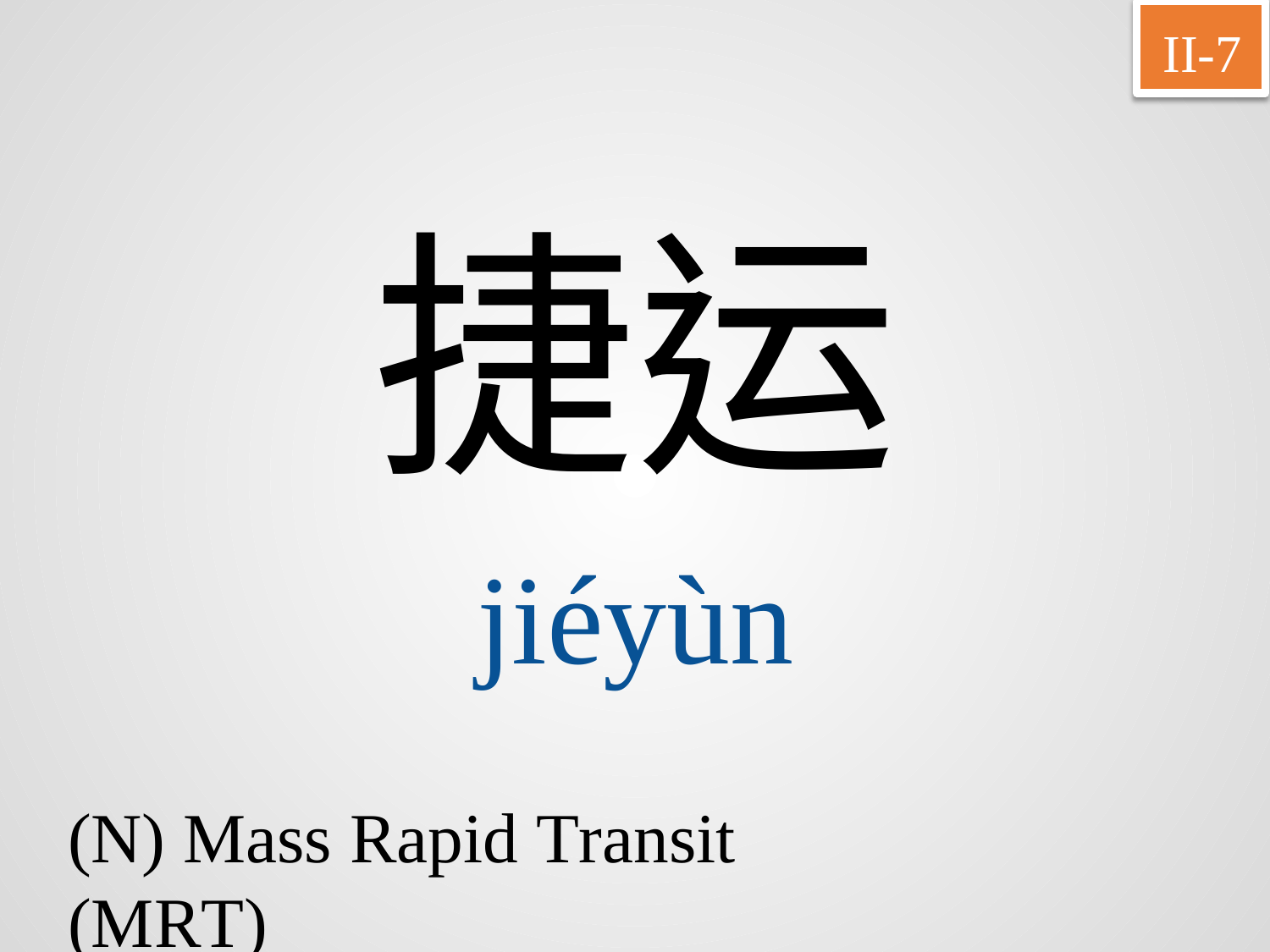

II-7

捷运
jiéyùn
(N) Mass Rapid Transit (MRT)